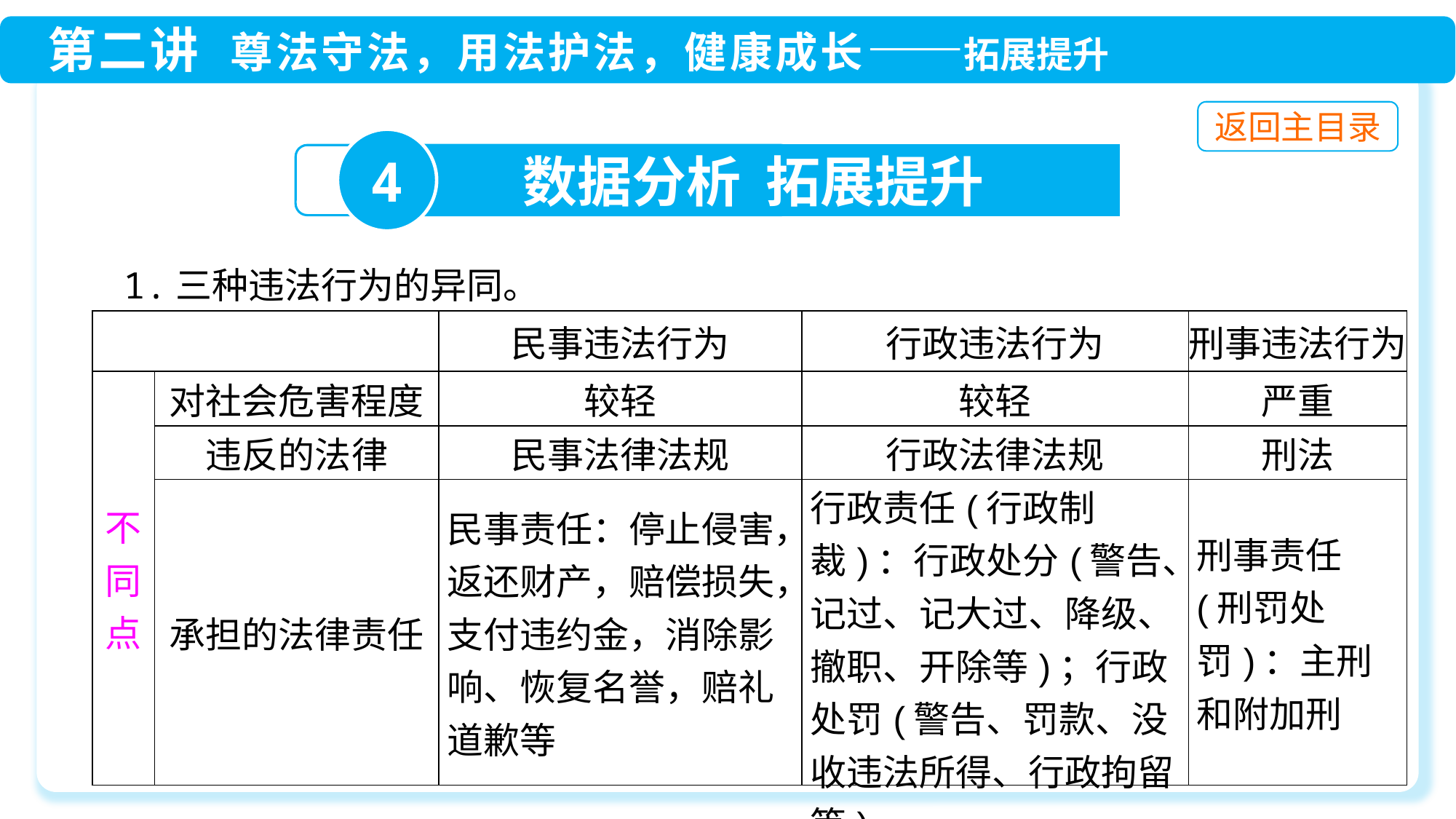

4

数据分析  拓展提升
1.三种违法行为的异同。
|  |  | 民事违法行为 | 行政违法行为 | 刑事违法行为 |
| --- | --- | --- | --- | --- |
| 不同点 | 对社会危害程度 | 较轻 | 较轻 | 严重 |
|  | 违反的法律 | 民事法律法规 | 行政法律法规 | 刑法 |
|  | 承担的法律责任 | 民事责任：停止侵害，返还财产，赔偿损失，支付违约金，消除影响、恢复名誉，赔礼道歉等 | 行政责任(行政制裁)：行政处分(警告、记过、记大过、降级、撤职、开除等)；行政处罚(警告、罚款、没收违法所得、行政拘留等) | 刑事责任(刑罚处罚)：主刑和附加刑 |